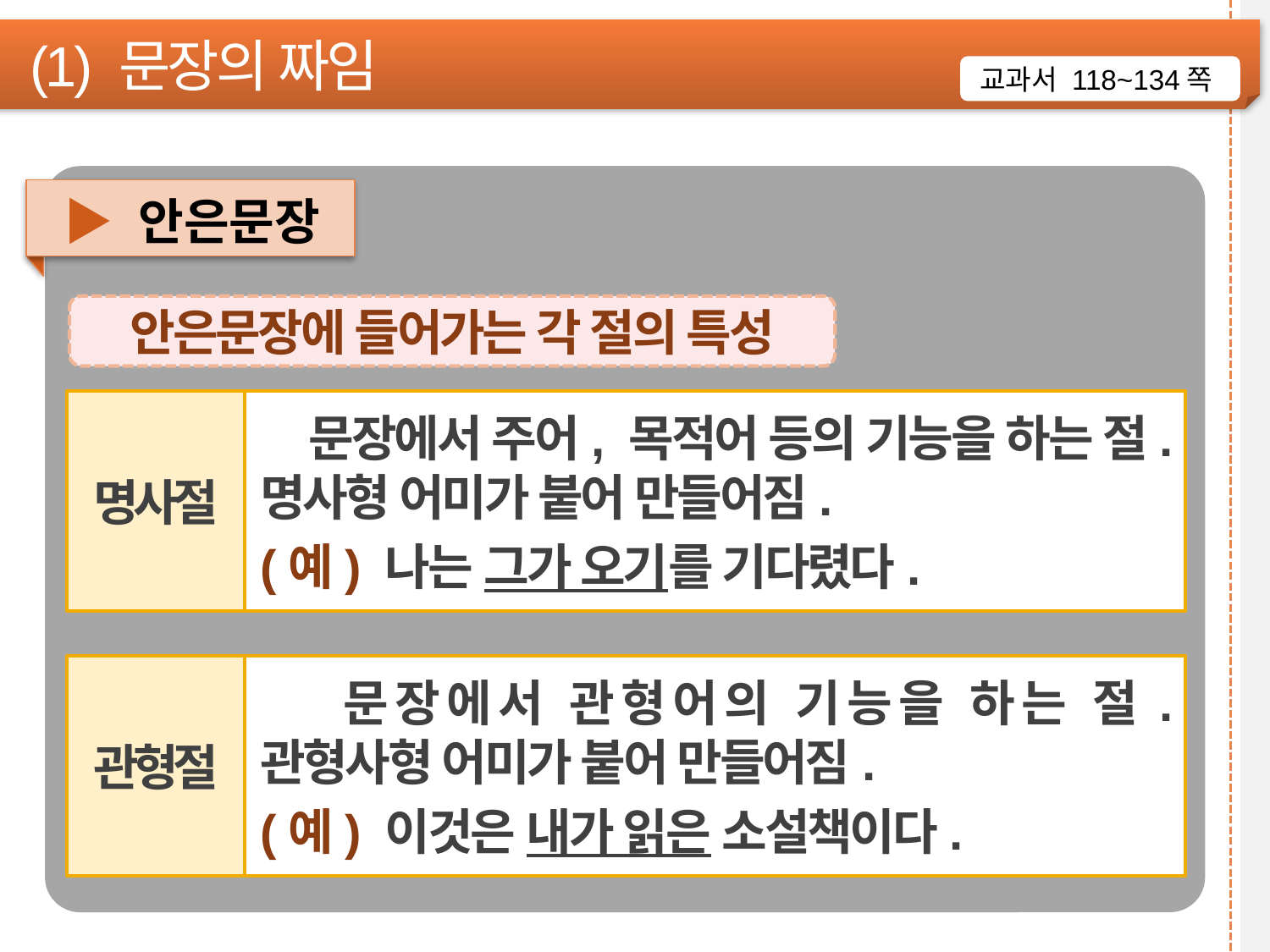

(1) 문장의 짜임
교과서 118~134쪽

▶ 안은문장

안은문장에 들어가는 각 절의 특성
명사절
   문장에서 주어, 목적어 등의 기능을 하는 절. 명사형 어미가 붙어 만들어짐.
(예) 나는 그가 오기를 기다렸다.
관형절
   문장에서 관형어의 기능을 하는 절. 관형사형 어미가 붙어 만들어짐.
(예) 이것은 내가 읽은 소설책이다.